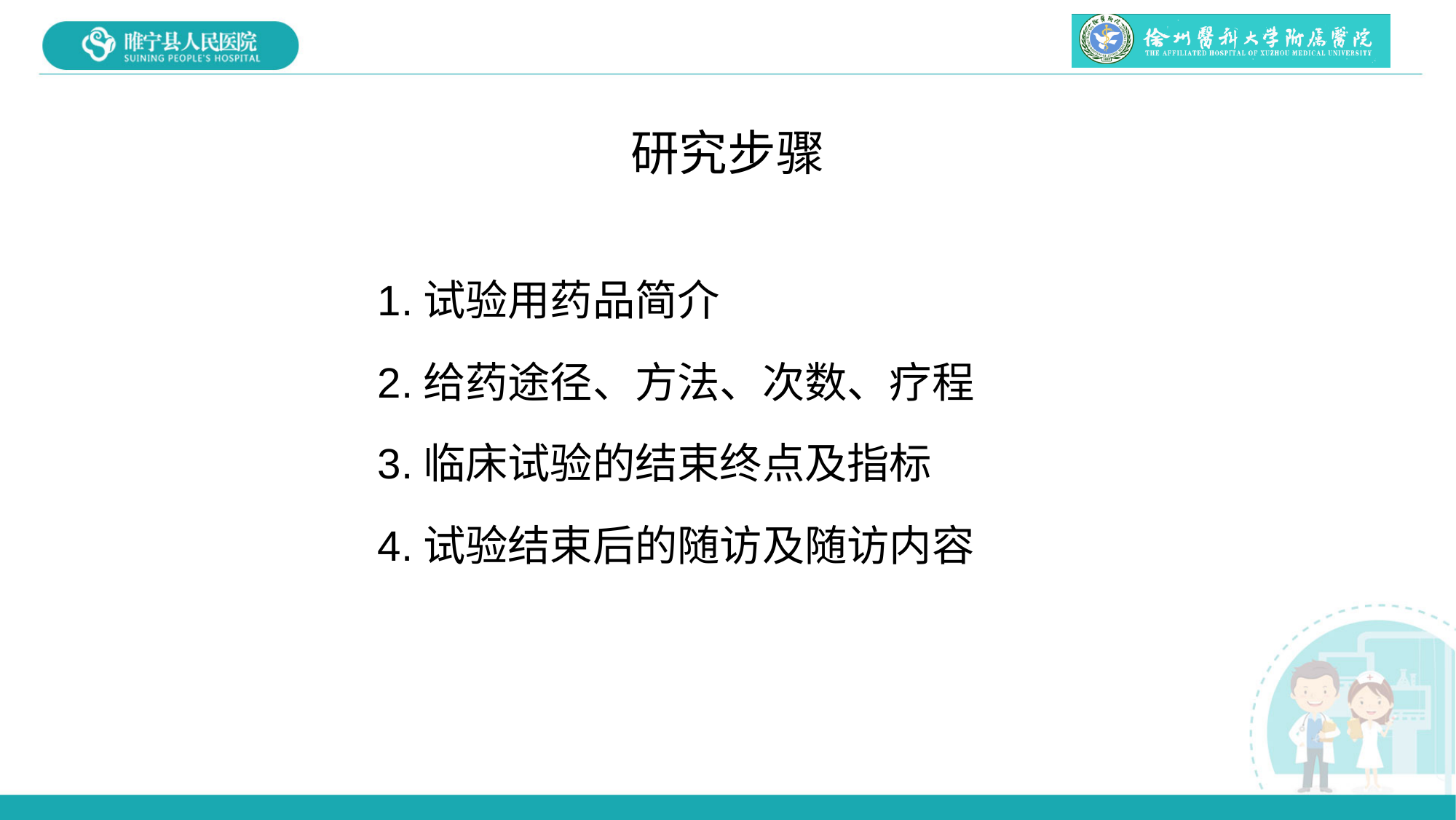

研究步骤
1.试验用药品简介
2.给药途径、方法、次数、疗程
3.临床试验的结束终点及指标
4.试验结束后的随访及随访内容